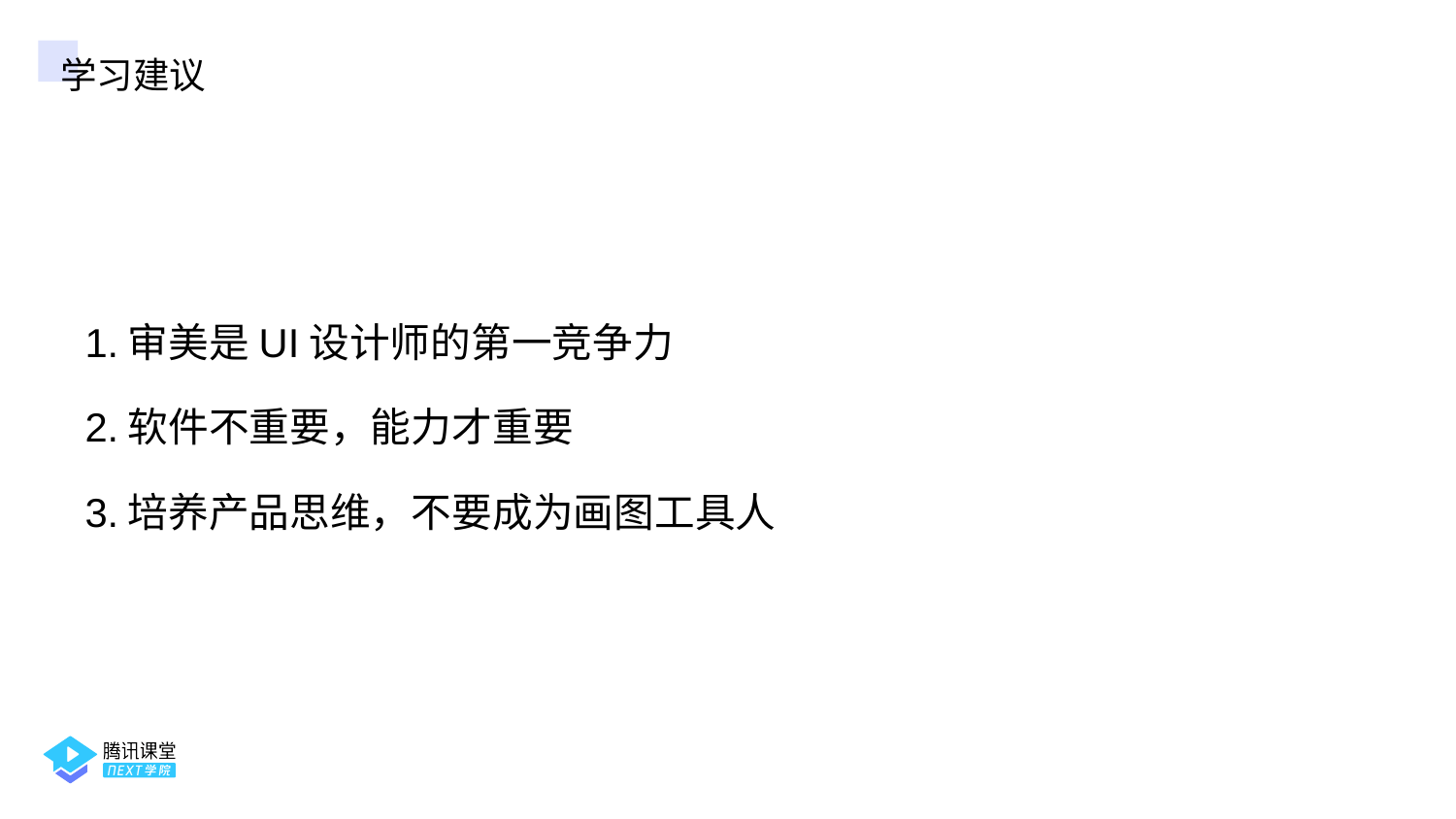

学习建议
审美是UI设计师的第一竞争力
软件不重要，能力才重要
培养产品思维，不要成为画图工具人